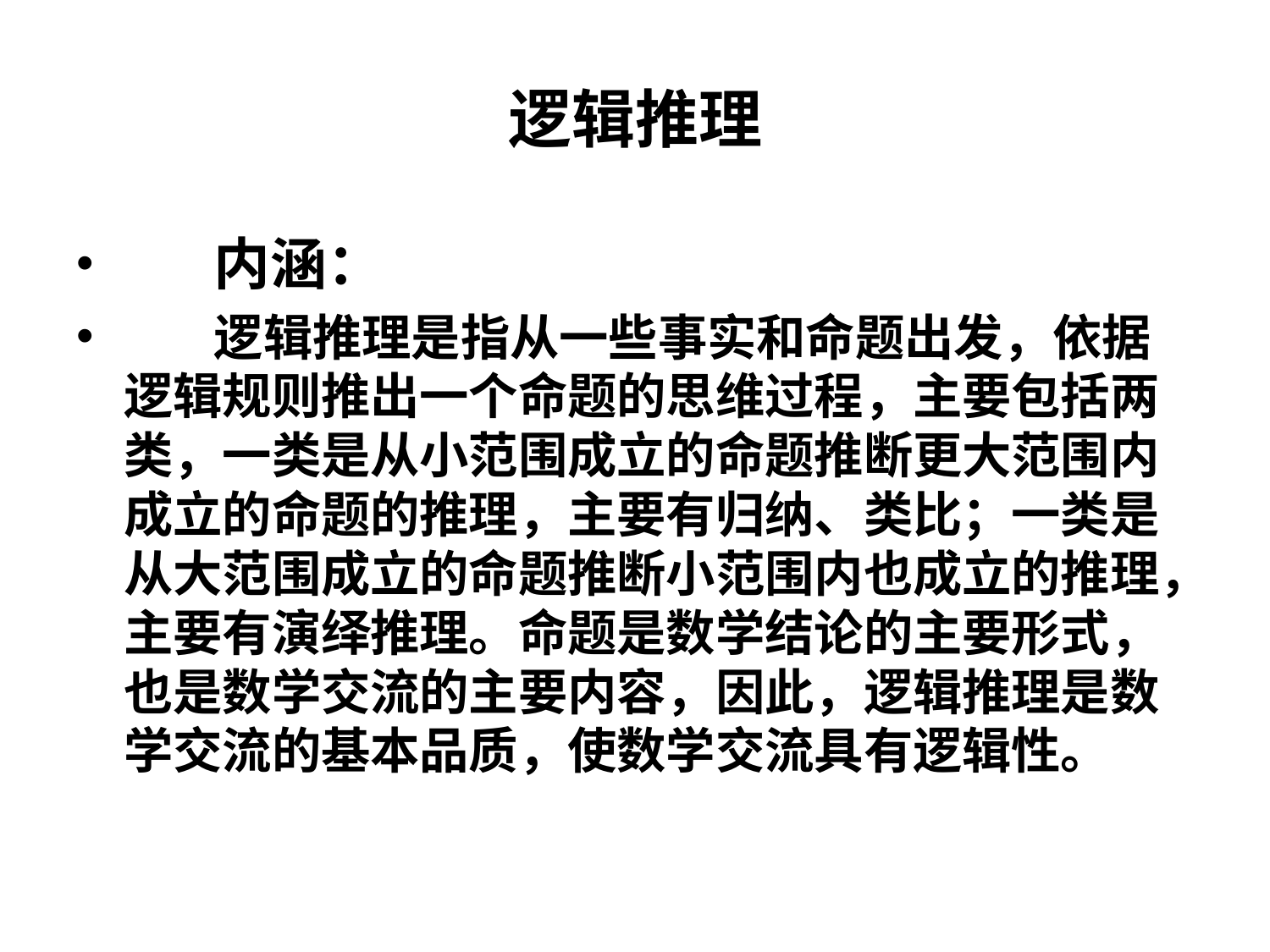

# 逻辑推理
       内涵：
       逻辑推理是指从一些事实和命题出发，依据逻辑规则推出一个命题的思维过程，主要包括两类，一类是从小范围成立的命题推断更大范围内成立的命题的推理，主要有归纳、类比；一类是从大范围成立的命题推断小范围内也成立的推理，主要有演绎推理。命题是数学结论的主要形式，也是数学交流的主要内容，因此，逻辑推理是数学交流的基本品质，使数学交流具有逻辑性。